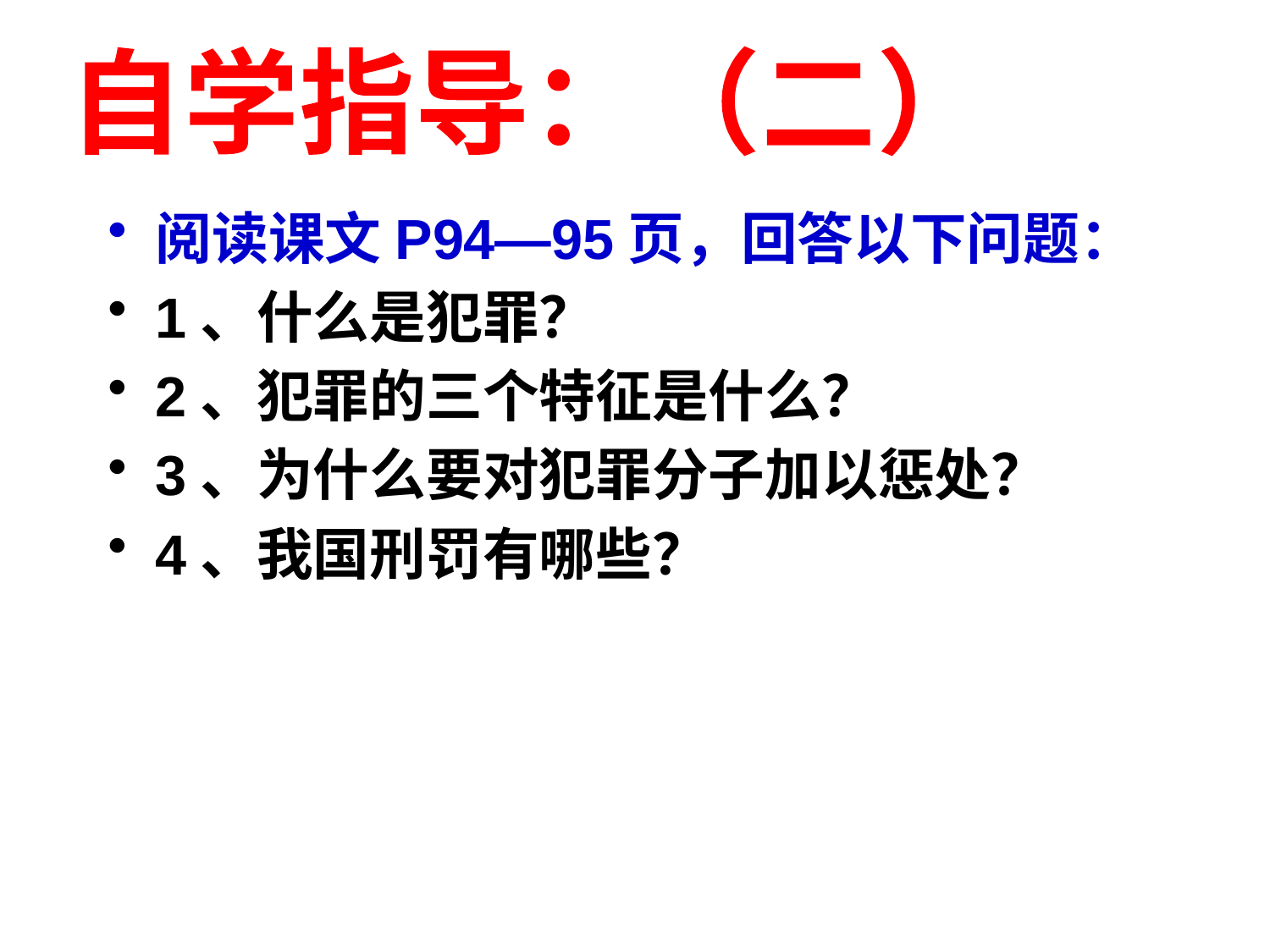

自学指导：（二）
阅读课文P94—95页，回答以下问题：
1、什么是犯罪？
2、犯罪的三个特征是什么？
3、为什么要对犯罪分子加以惩处？
4、我国刑罚有哪些？